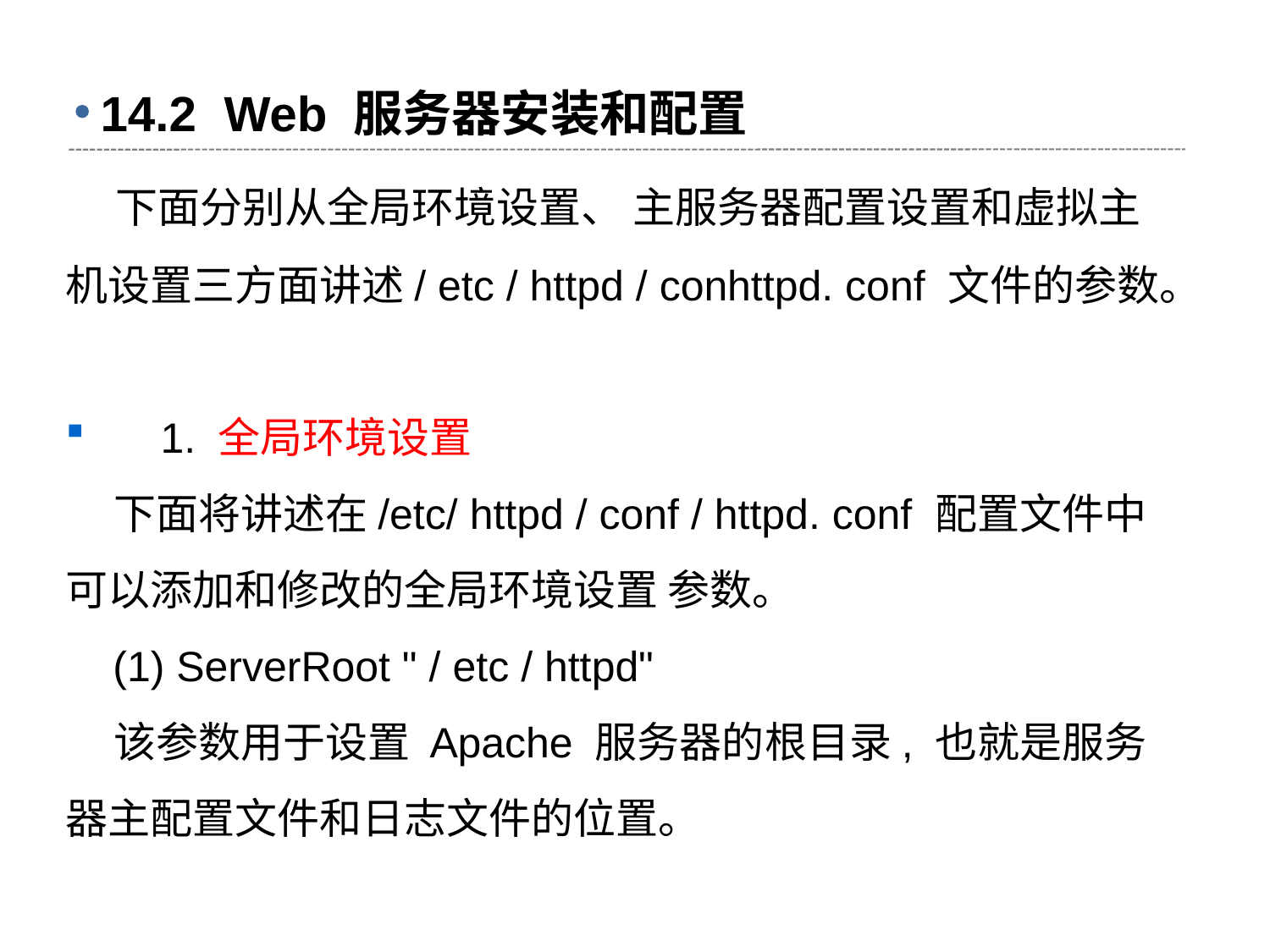

# 14.2  Web 服务器安装和配置
    下面分别从全局环境设置、 主服务器配置设置和虚拟主机设置三方面讲述/ etc / httpd / conhttpd. conf 文件的参数。
    1. 全局环境设置
    下面将讲述在/etc/ httpd / conf / httpd. conf 配置文件中可以添加和修改的全局环境设置 参数。
    (1) ServerRoot " / etc / httpd"
    该参数用于设置 Apache 服务器的根目录, 也就是服务器主配置文件和日志文件的位置。